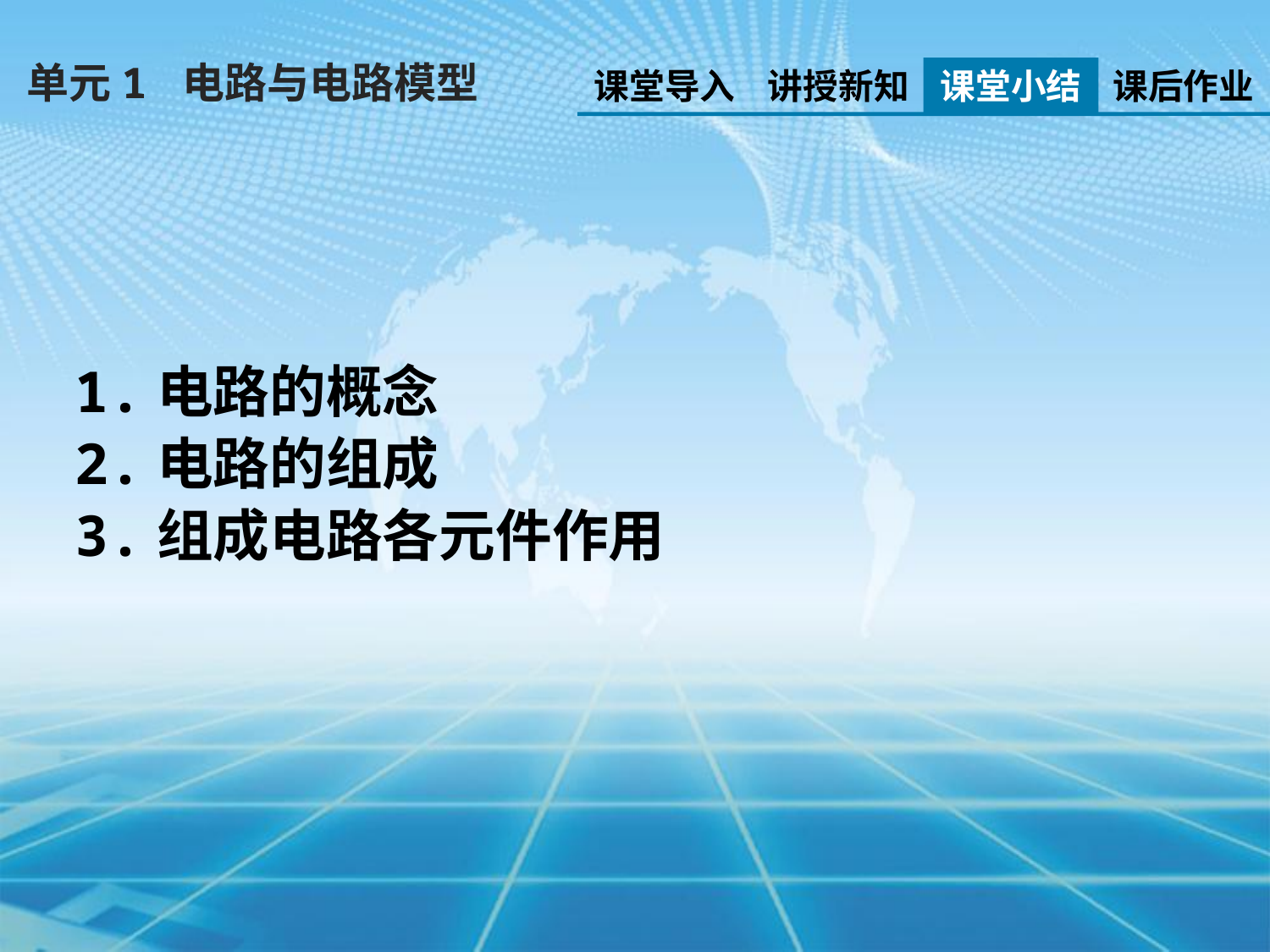

单元1 电路与电路模型
课堂导入
讲授新知
课堂小结
课后作业
1.电路的概念
2.电路的组成
3.组成电路各元件作用